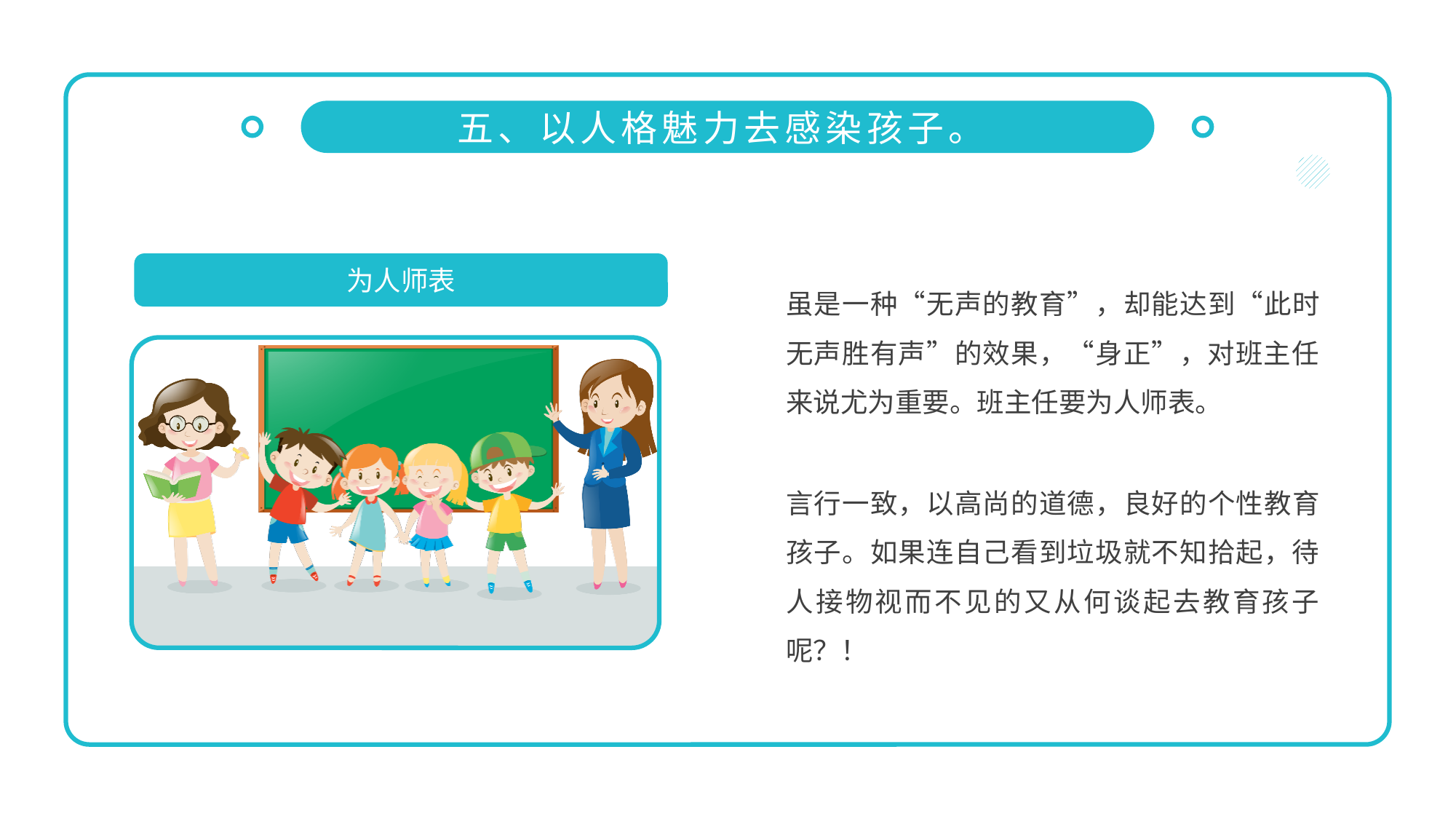

五、以人格魅力去感染孩子。

为人师表
虽是一种“无声的教育”，却能达到“此时无声胜有声”的效果，“身正”，对班主任来说尤为重要。班主任要为人师表。

言行一致，以高尚的道德，良好的个性教育孩子。如果连自己看到垃圾就不知拾起，待人接物视而不见的又从何谈起去教育孩子呢？！